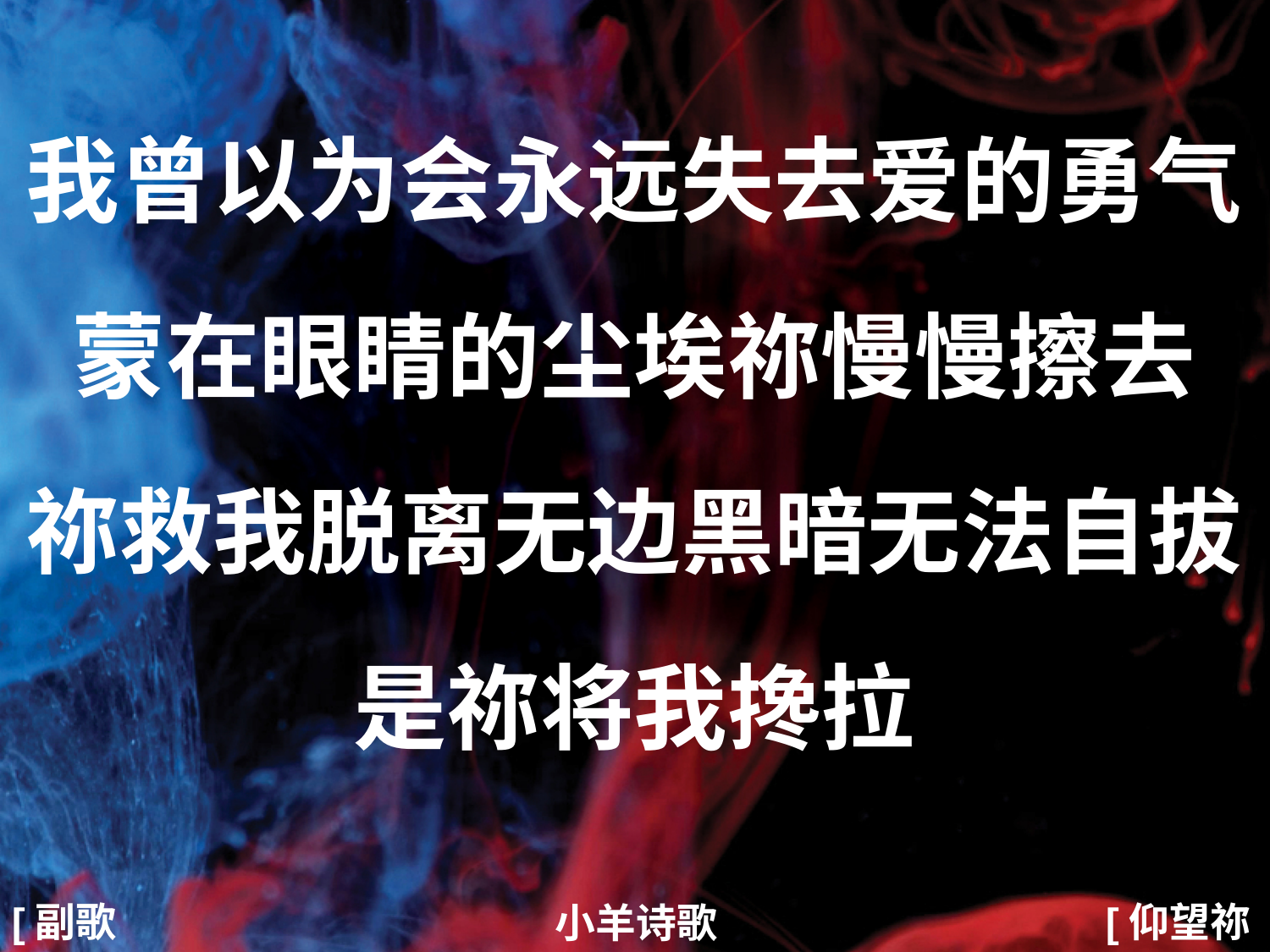

我曾以为会永远失去爱的勇气

蒙在眼睛的尘埃祢慢慢擦去

祢救我脱离无边黑暗无法自拔

是祢将我搀拉

#

[副歌2]
[仰望祢4/4]
小羊诗歌